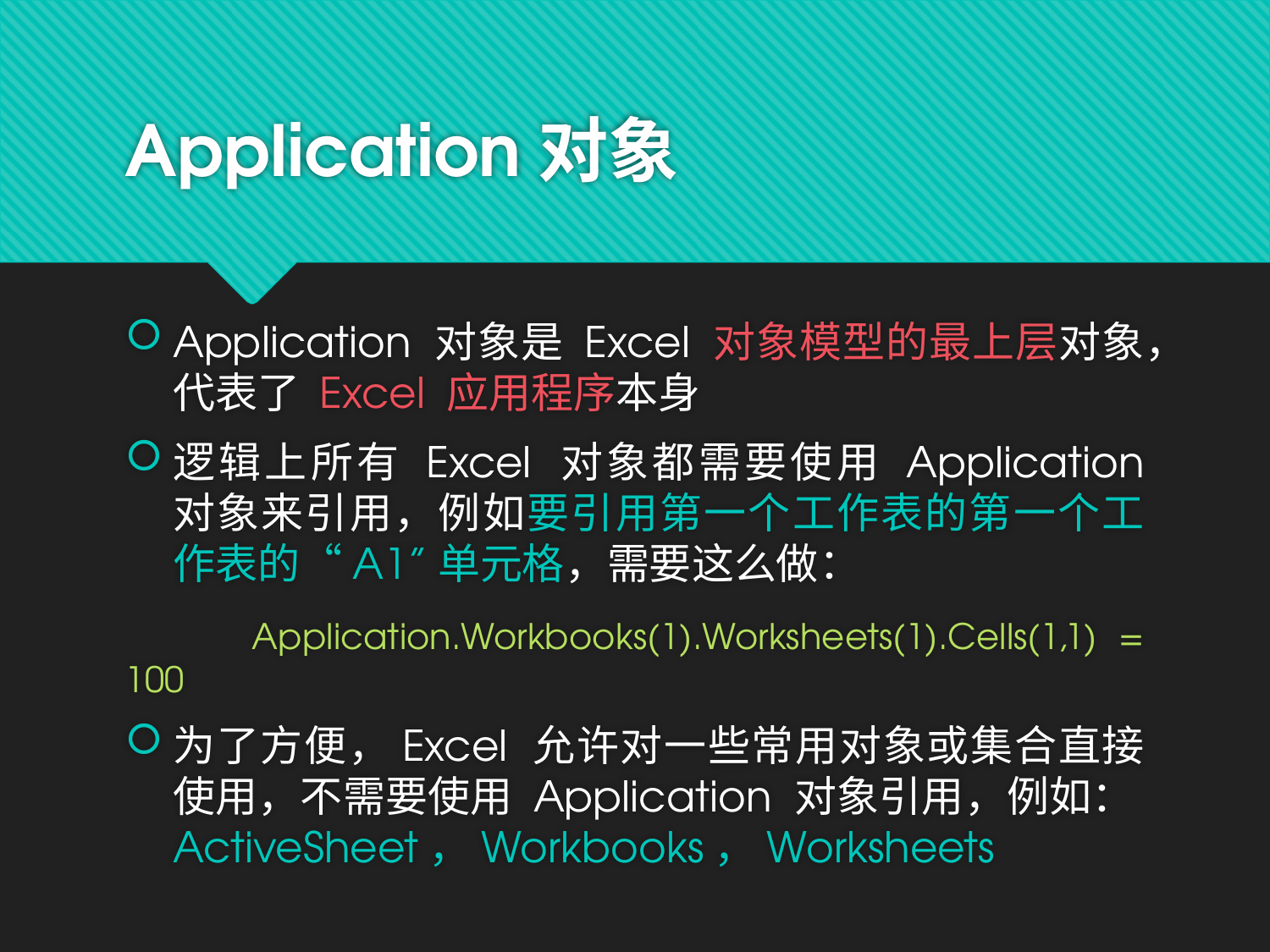

# Application对象
Application 对象是 Excel 对象模型的最上层对象，代表了 Excel 应用程序本身
逻辑上所有 Excel 对象都需要使用 Application 对象来引用，例如要引用第一个工作表的第一个工作表的“A1”单元格，需要这么做：
	Application.Workbooks(1).Worksheets(1).Cells(1,1) = 100
为了方便，Excel 允许对一些常用对象或集合直接使用，不需要使用 Application 对象引用，例如：ActiveSheet，Workbooks，Worksheets